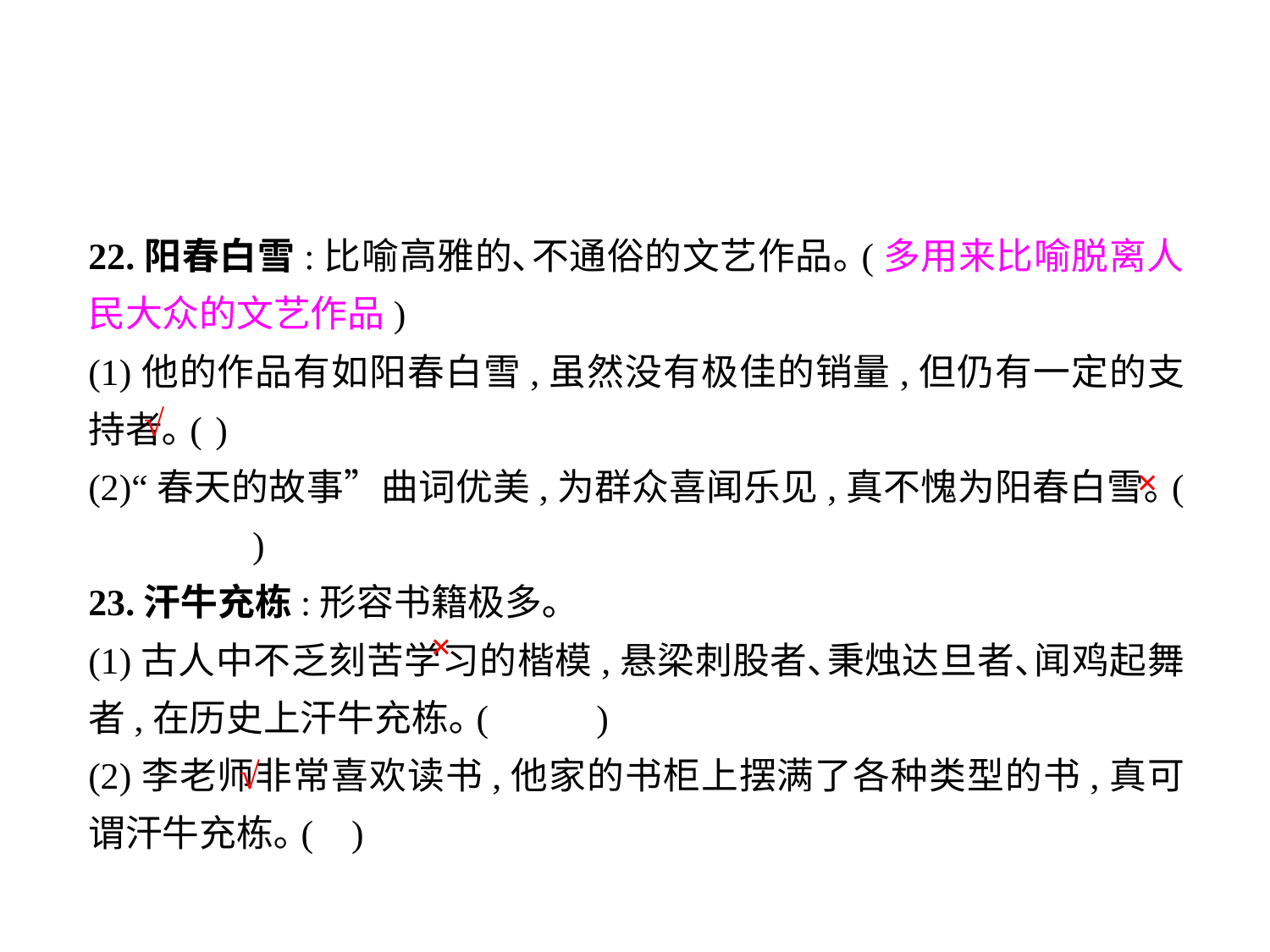

22.阳春白雪:比喻高雅的､不通俗的文艺作品｡(多用来比喻脱离人民大众的文艺作品)
(1)他的作品有如阳春白雪,虽然没有极佳的销量,但仍有一定的支持者｡(	)
(2)“春天的故事”曲词优美,为群众喜闻乐见,真不愧为阳春白雪｡(	    )
23.汗牛充栋:形容书籍极多｡
(1)古人中不乏刻苦学习的楷模,悬梁刺股者､秉烛达旦者､闻鸡起舞者,在历史上汗牛充栋｡(	)
(2)李老师非常喜欢读书,他家的书柜上摆满了各种类型的书,真可谓汗牛充栋｡(	 )
√
×
×
√